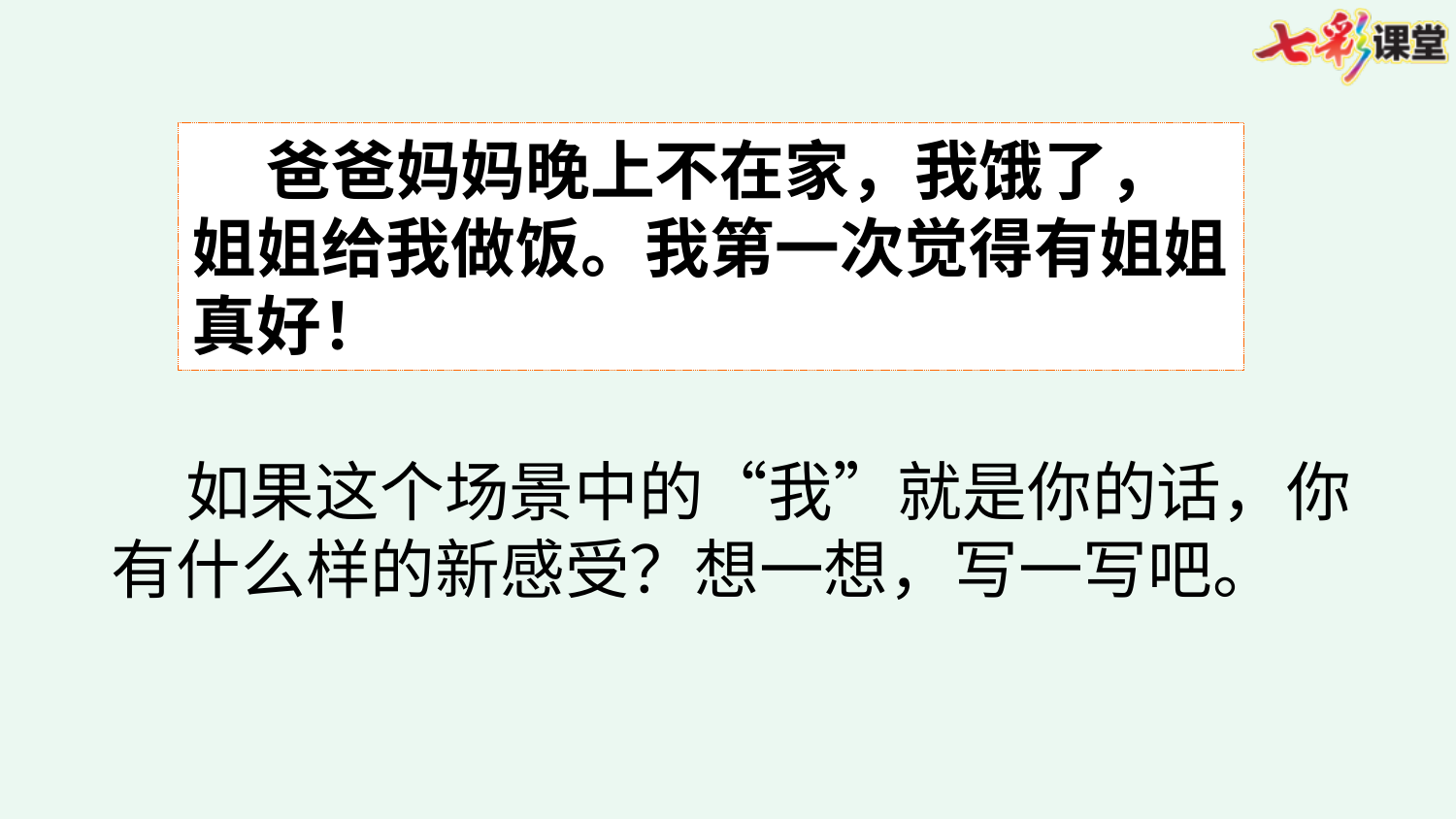

爸爸妈妈晚上不在家，我饿了，姐姐给我做饭。我第一次觉得有姐姐真好！
    如果这个场景中的“我”就是你的话，你有什么样的新感受？想一想，写一写吧。